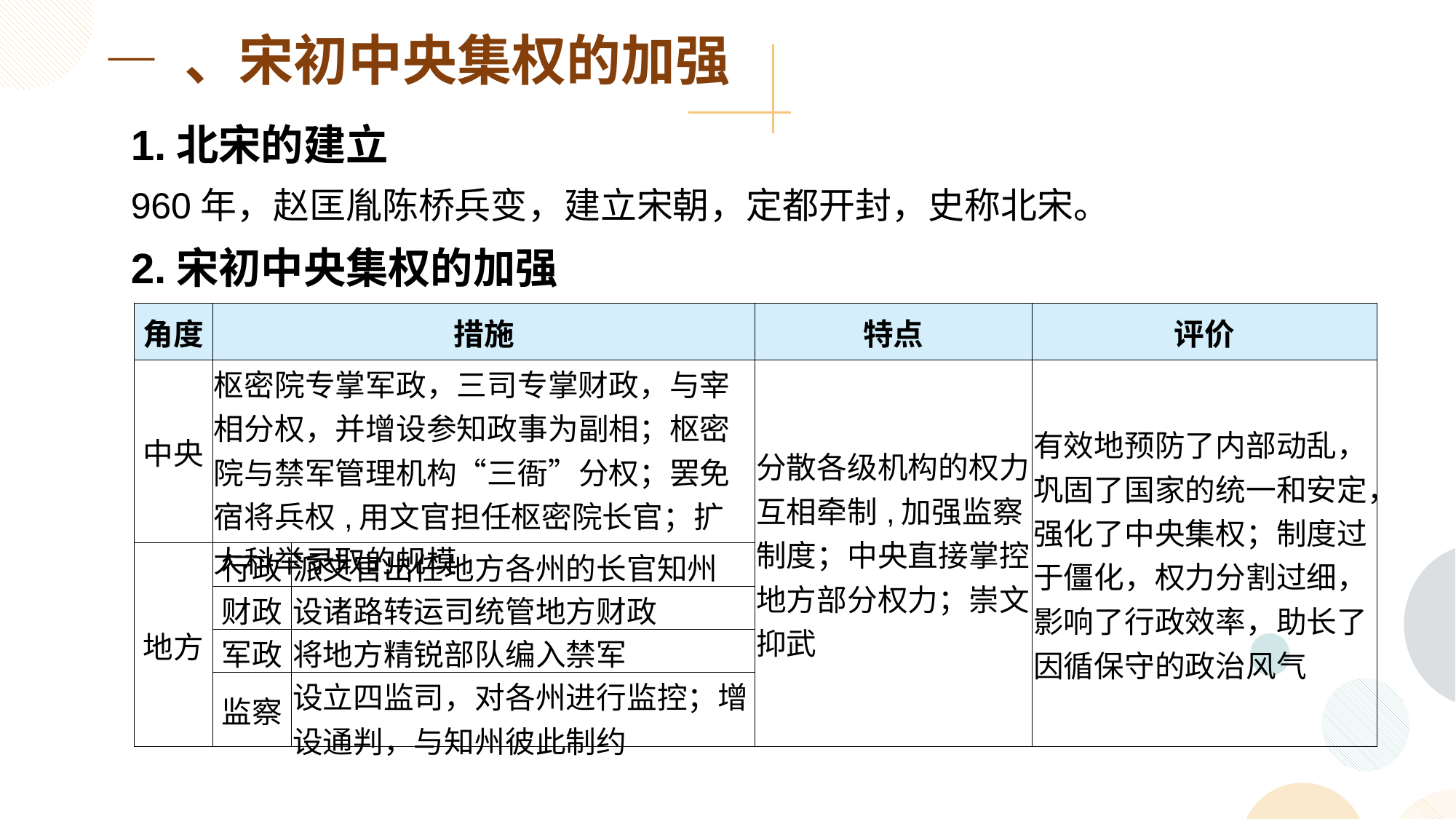

— 、宋初中央集权的加强
1.北宋的建立
960年，赵匡胤陈桥兵变，建立宋朝，定都开封，史称北宋。
2.宋初中央集权的加强
| 角度 | 措施 |  | 特点 | 评价 |
| --- | --- | --- | --- | --- |
| 中央 | 枢密院专掌军政，三司专掌财政，与宰相分权，并增设参知政事为副相；枢密院与禁军管理机构“三衙”分权；罢免宿将兵权,用文官担任枢密院长官；扩大科举录取的规模 |  | 分散各级机构的权力,互相牵制,加强监察制度；中央直接掌控地方部分权力；崇文抑武 | 有效地预防了内部动乱，巩固了国家的统一和安定，强化了中央集权；制度过于僵化，权力分割过细，影响了行政效率，助长了因循保守的政治风气 |
| 地方 | 行政 | 派文官出任地方各州的长官知州 |  |  |
|  | 财政 | 设诸路转运司统管地方财政 |  |  |
|  | 军政 | 将地方精锐部队编入禁军 |  |  |
|  | 监察 | 设立四监司，对各州进行监控；增设通判，与知州彼此制约 |  |  |